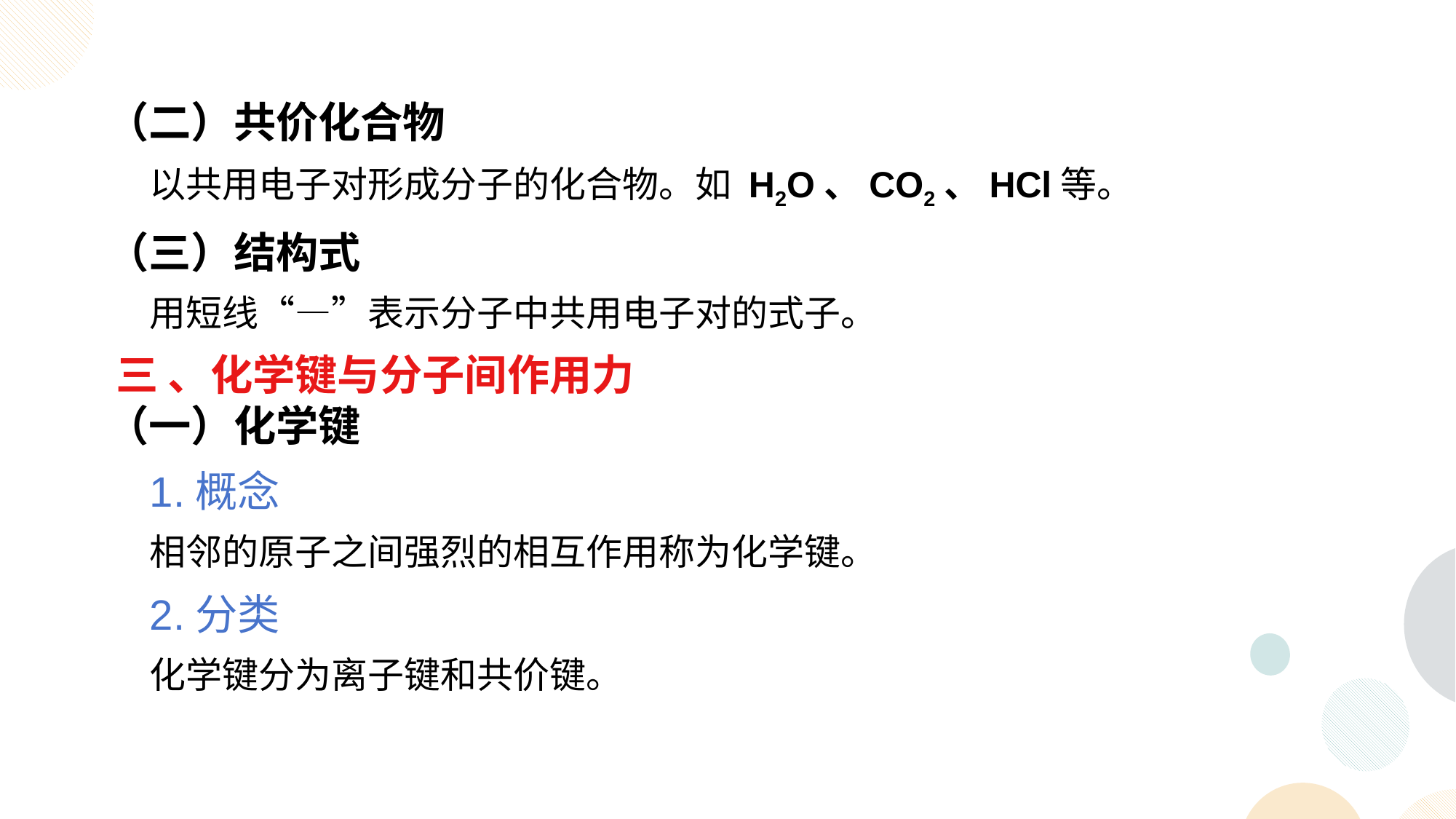

（二）共价化合物
以共用电子对形成分子的化合物。如 H2O、CO2、HCl等。
 （三）结构式
用短线“—”表示分子中共用电子对的式子。
  三 、化学键与分子间作用力
 （一）化学键
1.概念
相邻的原子之间强烈的相互作用称为化学键。
2.分类
化学键分为离子键和共价键。